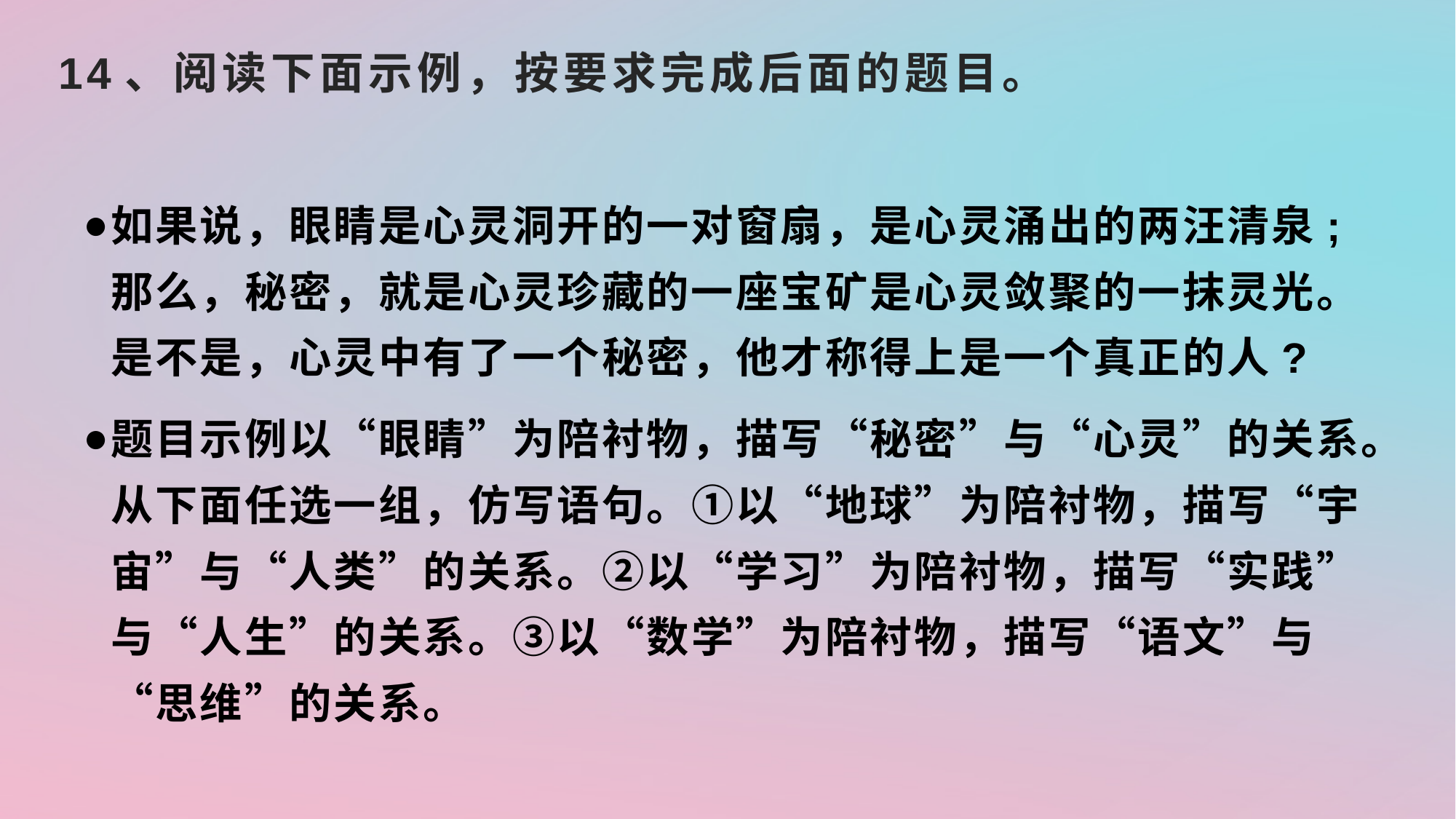

# 14、阅读下面示例，按要求完成后面的题目。
如果说，眼睛是心灵洞开的一对窗扇，是心灵涌出的两汪清泉;那么，秘密，就是心灵珍藏的一座宝矿是心灵敛聚的一抹灵光。是不是，心灵中有了一个秘密，他才称得上是一个真正的人?
题目示例以“眼睛”为陪衬物，描写“秘密”与“心灵”的关系。从下面任选一组，仿写语句。①以“地球”为陪衬物，描写“宇宙”与“人类”的关系。②以“学习”为陪衬物，描写“实践”与“人生”的关系。③以“数学”为陪衬物，描写“语文”与“思维”的关系。